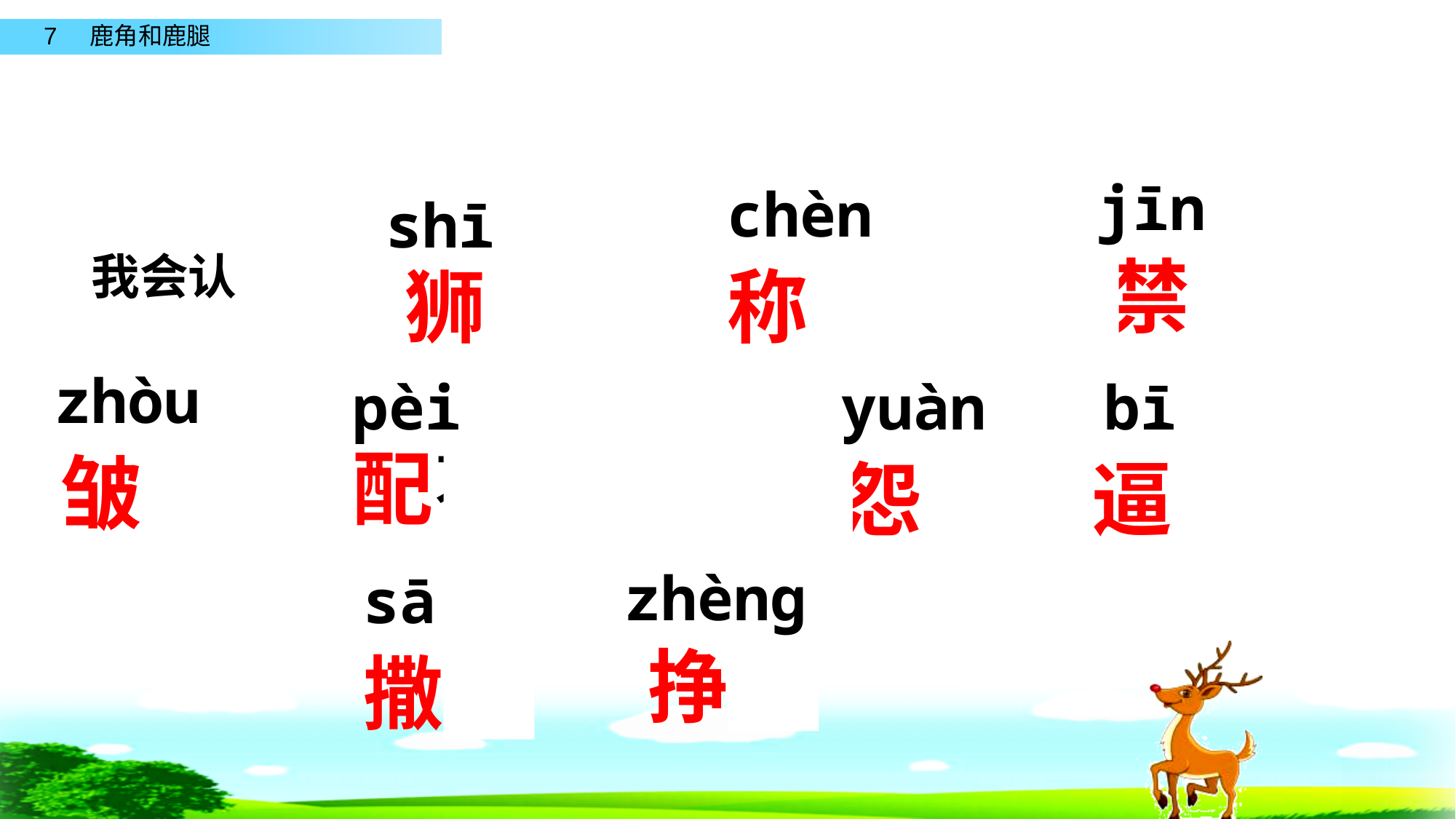

jīn
chèn
shī
不禁
我会认

狮子
称心

zhòu
pèi
yuàn
bī
配不上
皱纹

抱怨
逼迫

zhèng
sā
挣脱
撒腿